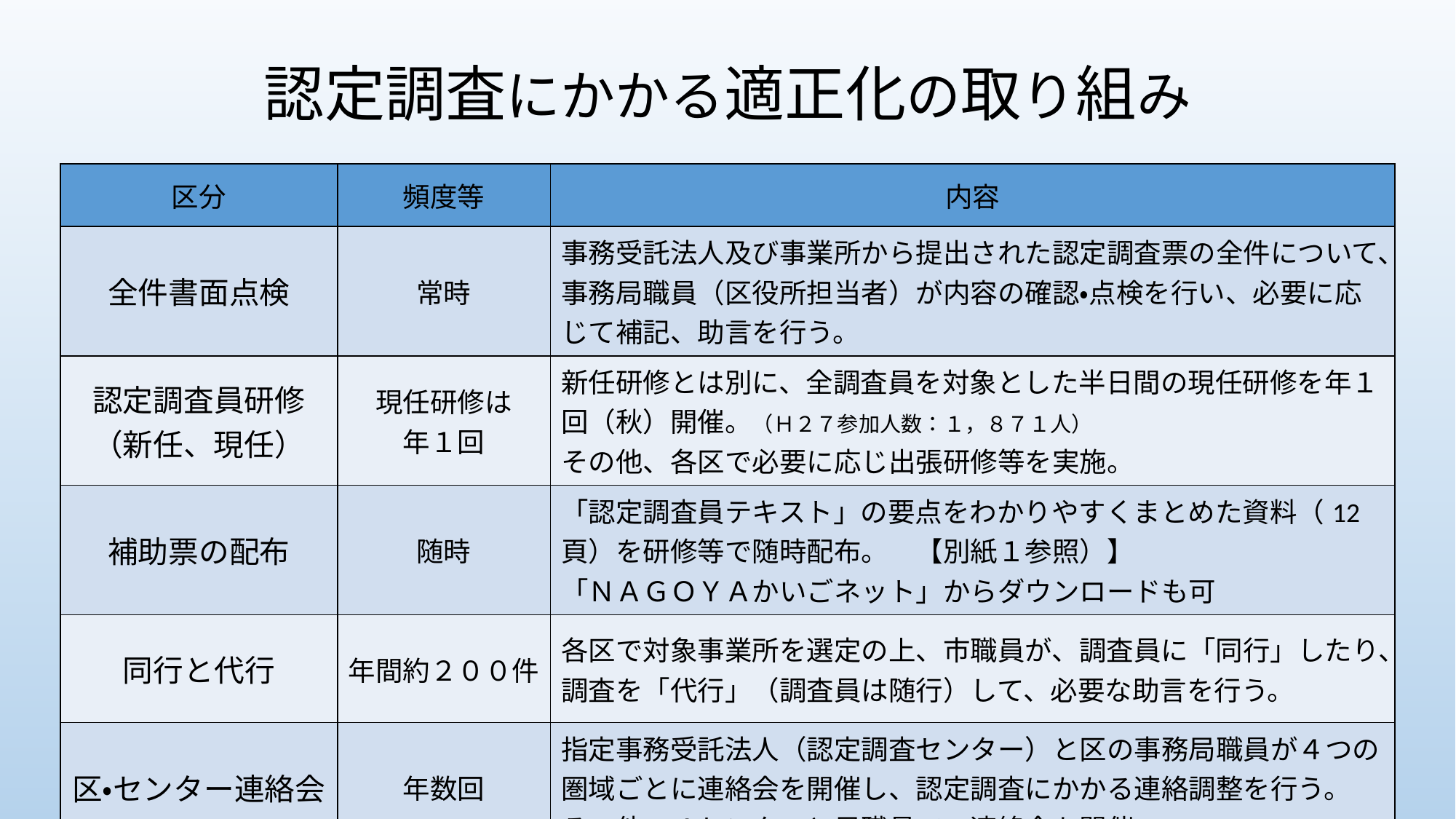

# 認定調査にかかる適正化の取り組み
| 区分 | 頻度等 | 内容 |
| --- | --- | --- |
| 全件書面点検 | 常時 | 事務受託法人及び事業所から提出された認定調査票の全件について、事務局職員（区役所担当者）が内容の確認・点検を行い、必要に応じて補記、助言を行う。 |
| 認定調査員研修（新任、現任） | 現任研修は 年１回 | 新任研修とは別に、全調査員を対象とした半日間の現任研修を年１回（秋）開催。（Ｈ２７参加人数：１，８７１人） その他、各区で必要に応じ出張研修等を実施。 |
| 補助票の配布 | 随時 | 「認定調査員テキスト」の要点をわかりやすくまとめた資料（12頁）を研修等で随時配布。　【別紙１参照）】 「ＮＡＧＯＹＡかいごネット」からダウンロードも可 |
| 同行と代行 | 年間約２００件 | 各区で対象事業所を選定の上、市職員が、調査員に「同行」したり、調査を「代行」（調査員は随行）して、必要な助言を行う。 |
| 区・センター連絡会 | 年数回 | 指定事務受託法人（認定調査センター）と区の事務局職員が４つの圏域ごとに連絡会を開催し、認定調査にかかる連絡調整を行う。 その他、４センターと局職員での連絡会も開催。 |